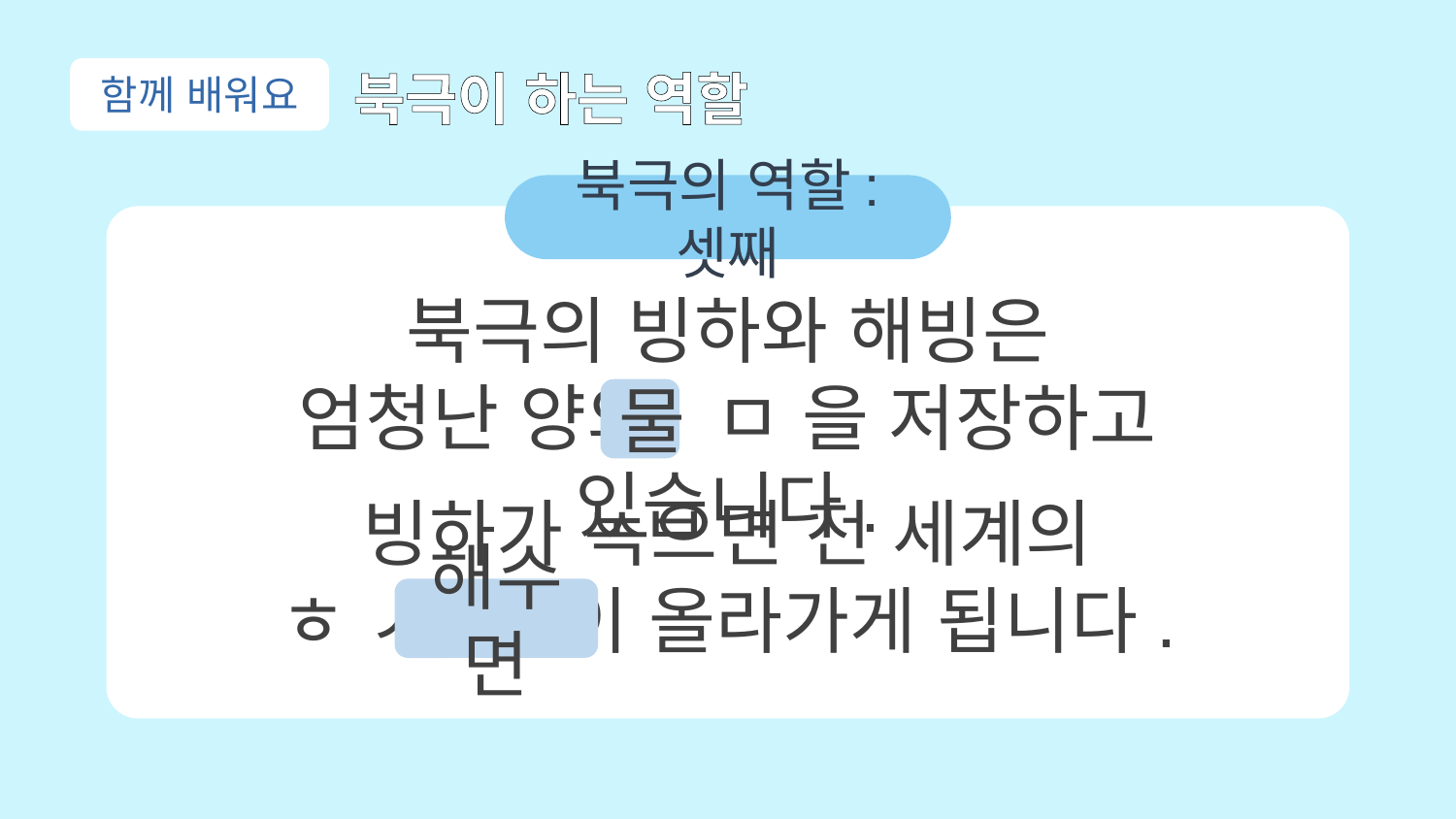

함께 배워요
북극이 하는 역할
북극의 역할: 셋째

북극의 빙하와 해빙은
엄청난 양의   ㅁ 을 저장하고 있습니다.
물
빙하가 녹으면 전 세계의
ㅎ ㅅ ㅁ  이 올라가게 됩니다.
해수면